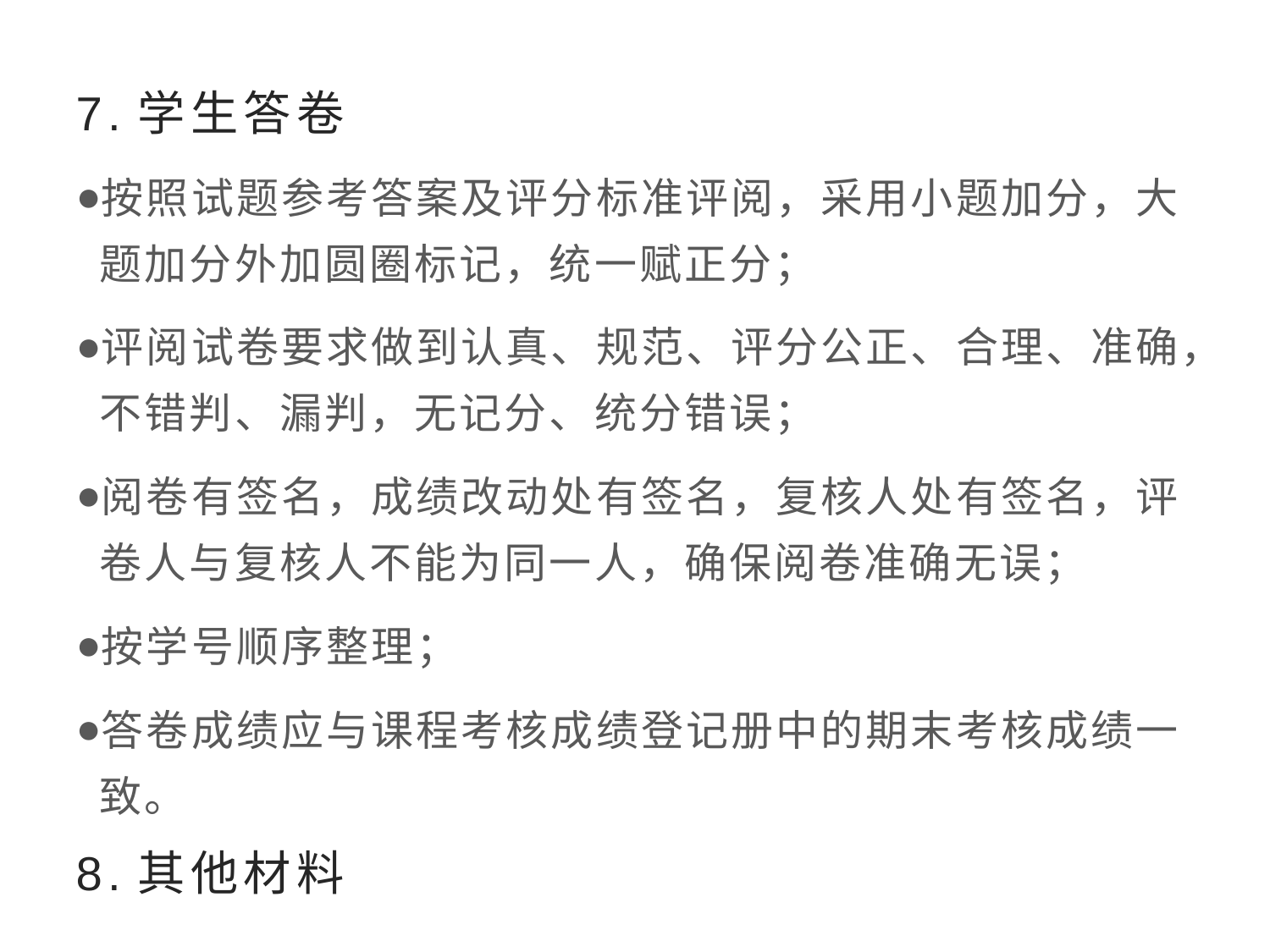

# 7.学生答卷
按照试题参考答案及评分标准评阅，采用小题加分，大题加分外加圆圈标记，统一赋正分；
评阅试卷要求做到认真、规范、评分公正、合理、准确，不错判、漏判，无记分、统分错误；
阅卷有签名，成绩改动处有签名，复核人处有签名，评卷人与复核人不能为同一人，确保阅卷准确无误；
按学号顺序整理；
答卷成绩应与课程考核成绩登记册中的期末考核成绩一致。
8.其他材料